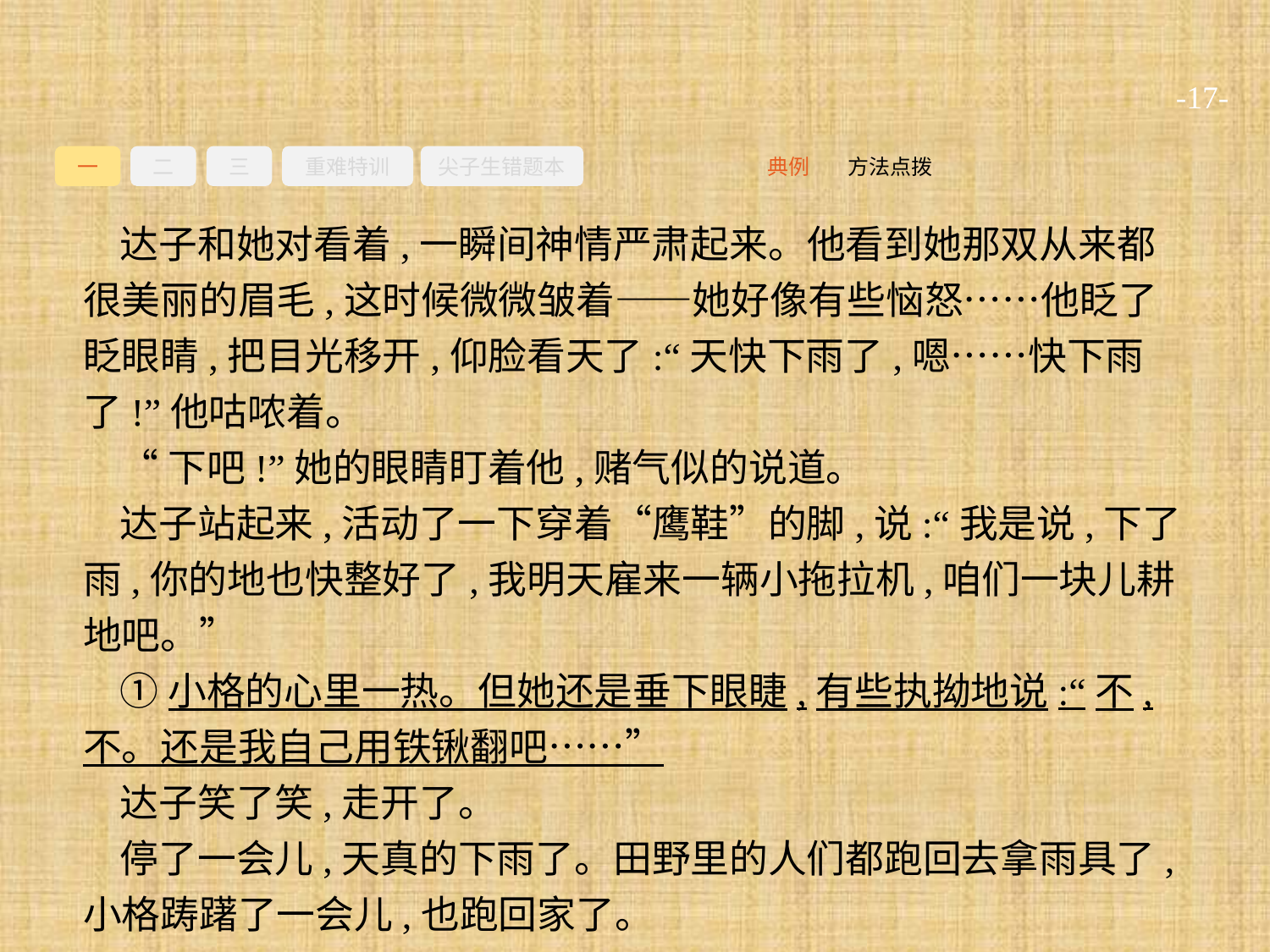

-17-
一
二
三
重难特训
尖子生错题本
方法点拨
典例
达子和她对看着,一瞬间神情严肃起来。他看到她那双从来都很美丽的眉毛,这时候微微皱着——她好像有些恼怒……他眨了眨眼睛,把目光移开,仰脸看天了:“天快下雨了,嗯……快下雨了!”他咕哝着。
“下吧!”她的眼睛盯着他,赌气似的说道。
达子站起来,活动了一下穿着“鹰鞋”的脚,说:“我是说,下了雨,你的地也快整好了,我明天雇来一辆小拖拉机,咱们一块儿耕地吧。”
①小格的心里一热。但她还是垂下眼睫,有些执拗地说:“不,不。还是我自己用铁锹翻吧……”
达子笑了笑,走开了。
停了一会儿,天真的下雨了。田野里的人们都跑回去拿雨具了,小格踌躇了一会儿,也跑回家了。